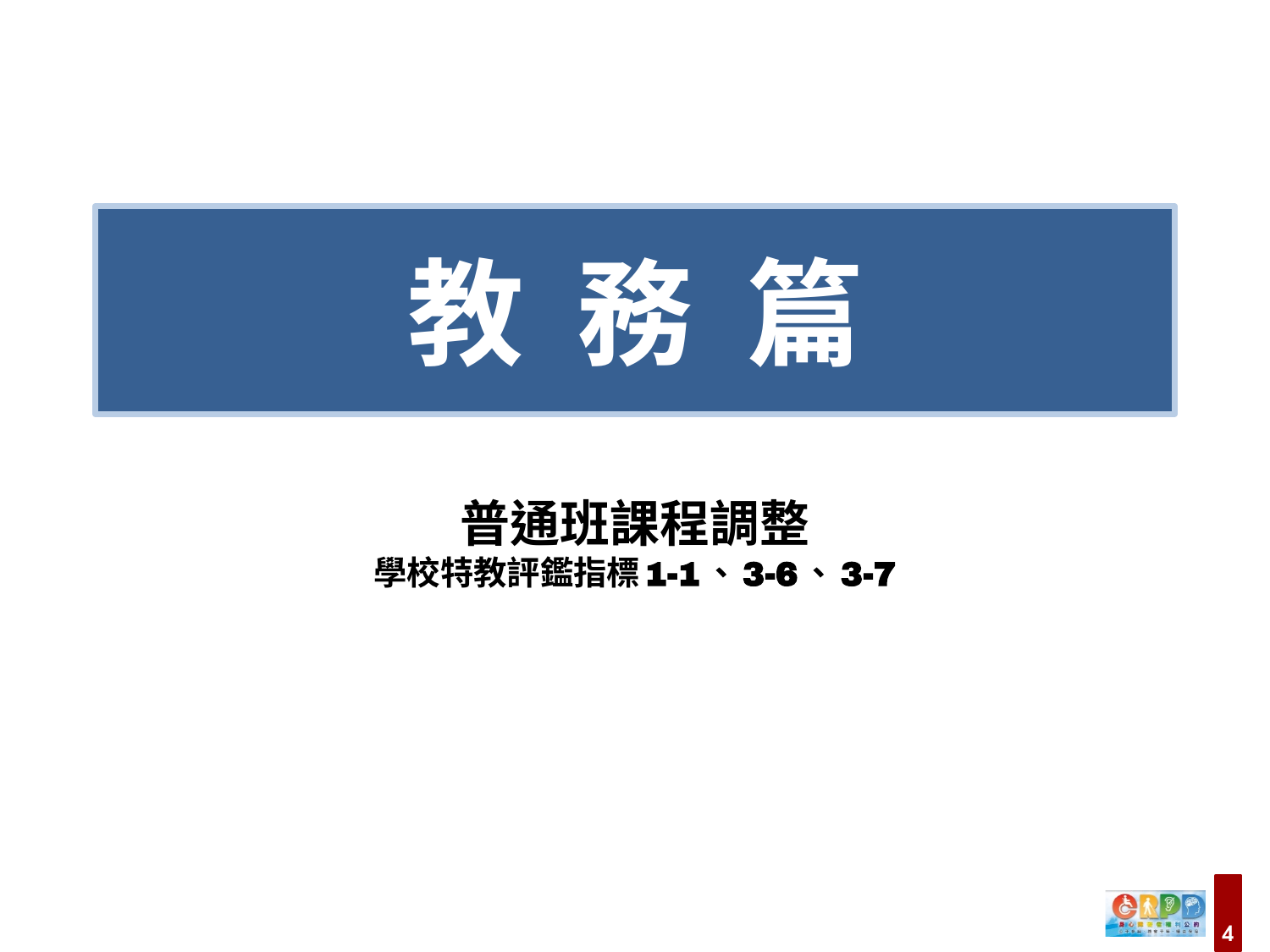

教  務  篇
# 普通班課程調整 學校特教評鑑指標1-1、3-6、3-7
4